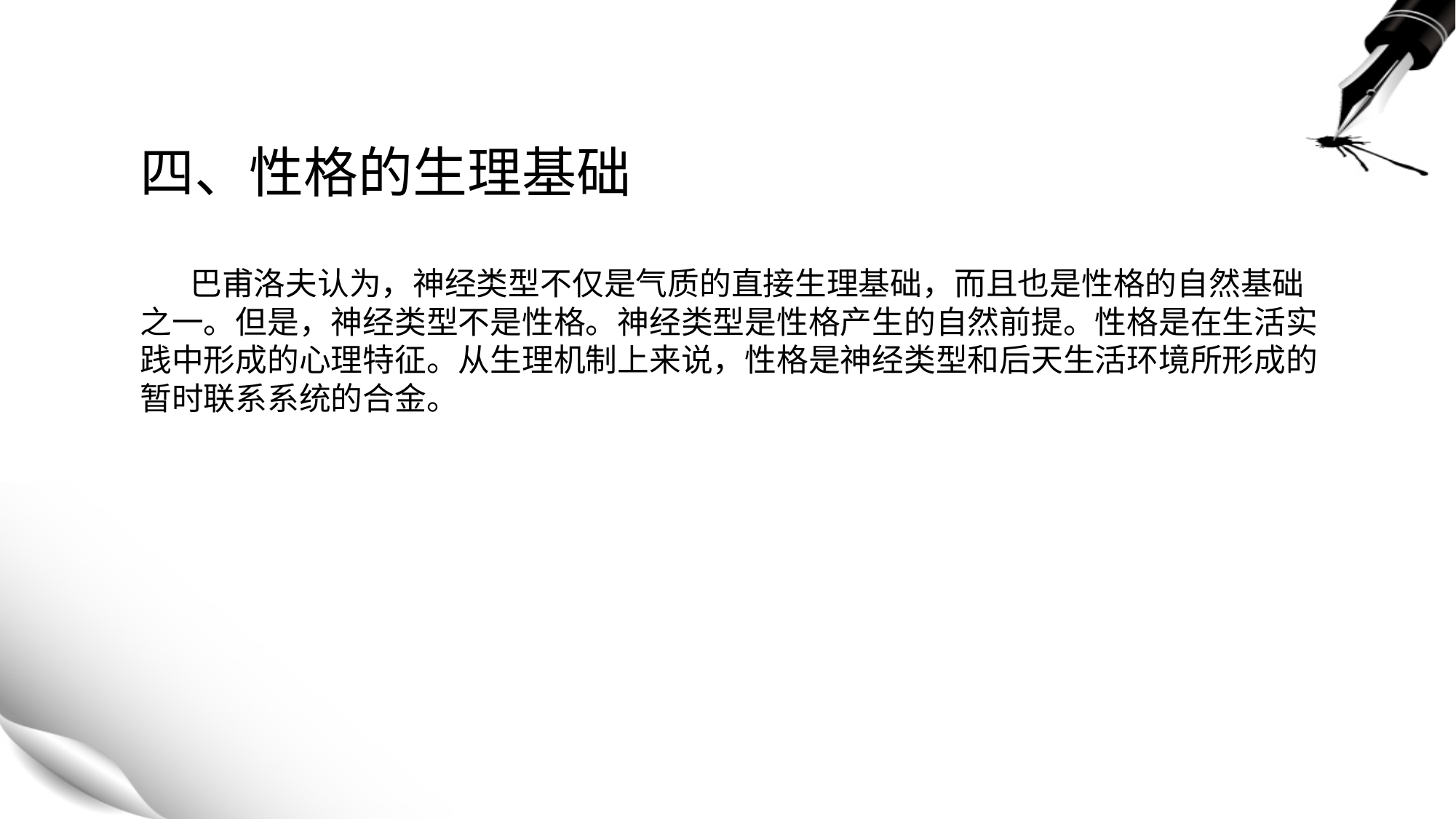

# 四、性格的生理基础
      巴甫洛夫认为，神经类型不仅是气质的直接生理基础，而且也是性格的自然基础之一。但是，神经类型不是性格。神经类型是性格产生的自然前提。性格是在生活实践中形成的心理特征。从生理机制上来说，性格是神经类型和后天生活环境所形成的暂时联系系统的合金。